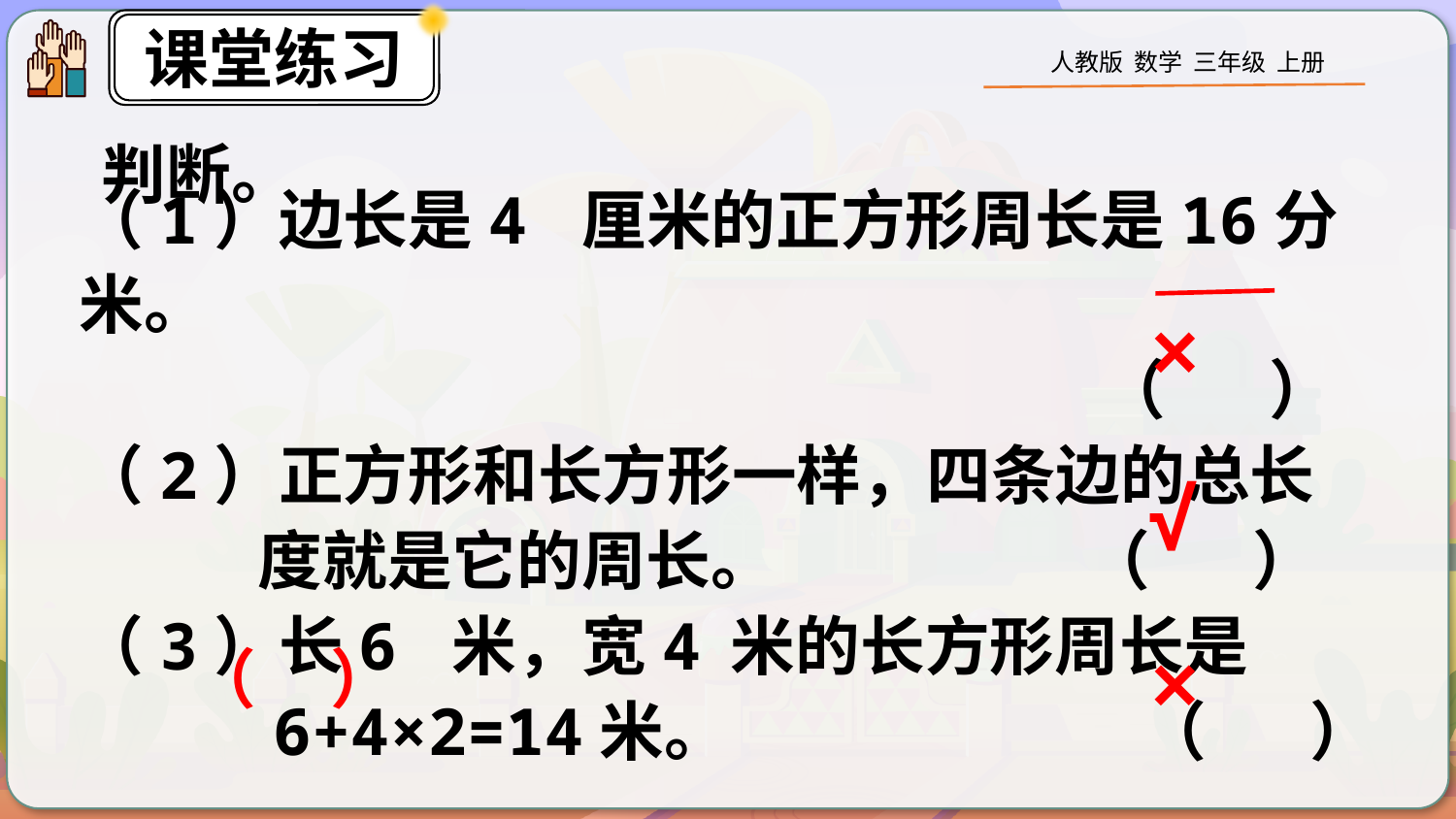

判断。
（1）边长是4 厘米的正方形周长是16分米。
                                                                    （       ）
（2）正方形和长方形一样，四条边的总长
           度就是它的周长。                     （       ）
（3）长6 米，宽4 米的长方形周长是
     6+4×2=14米。                            （       ）
×
√
×
（     ）